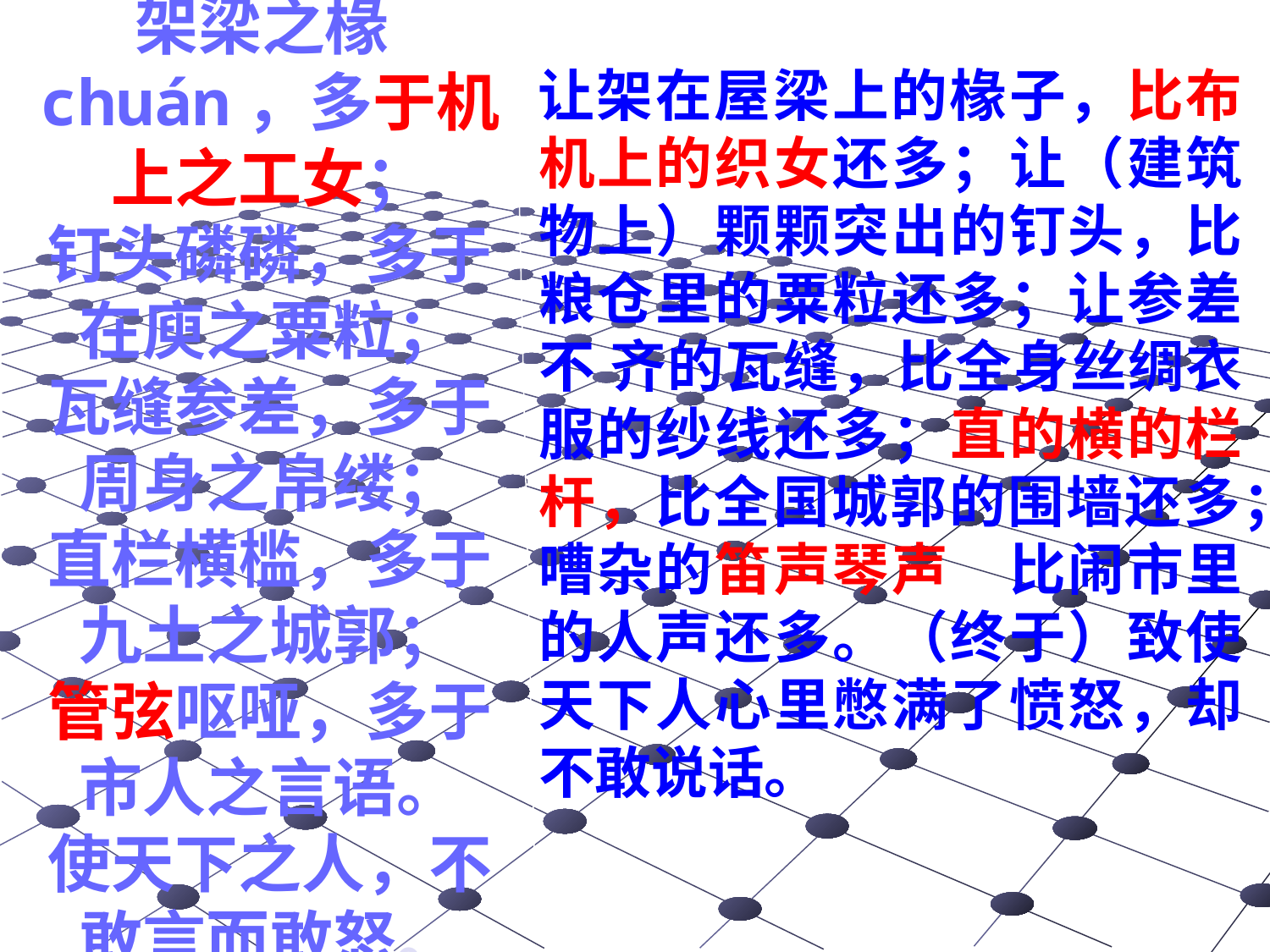

# 架梁之椽chuán，多于机上之工女； 钉头磷磷，多于在庾之粟粒； 瓦缝参差，多于周身之帛缕； 直栏横槛，多于九土之城郭； 管弦呕哑，多于市人之言语。 使天下之人，不敢言而敢怒。

  让架在屋梁上的椽子，比布机上的织女还多；让（建筑物上）颗颗突出的钉头，比粮仓里的粟粒还多；让参差不 齐的瓦缝，比全身丝绸衣服的纱线还多；直的横的栏杆，比全国城郭的围墙还多；嘈杂的笛声琴声，比闹市里的人声还多。（终于）致使天下人心里憋满了愤怒，却不敢说话。